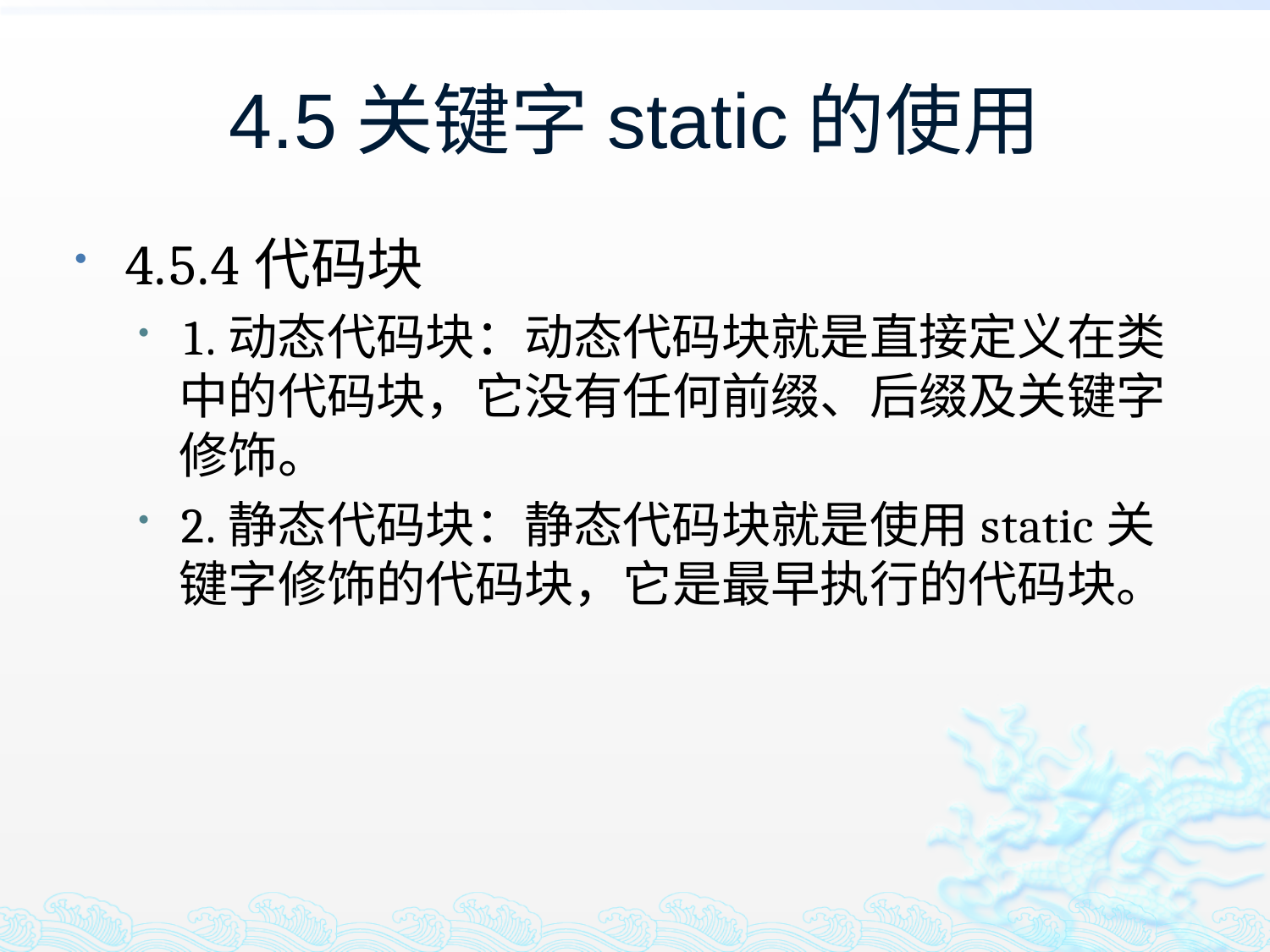

# 4.5关键字static的使用
4.5.4代码块
1.动态代码块：动态代码块就是直接定义在类中的代码块，它没有任何前缀、后缀及关键字修饰。
2.静态代码块：静态代码块就是使用static关键字修饰的代码块，它是最早执行的代码块。